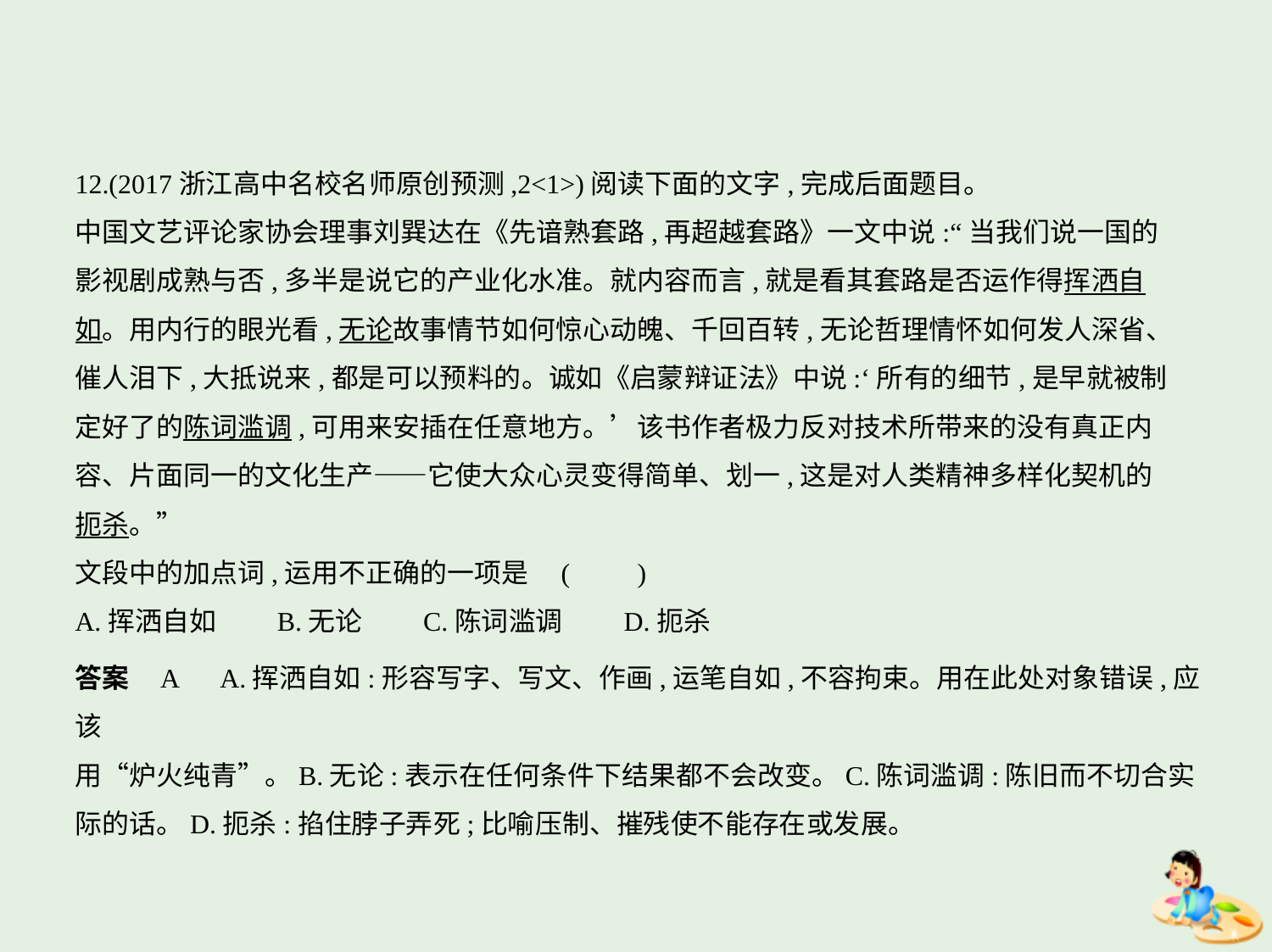

12.(2017浙江高中名校名师原创预测,2<1>)阅读下面的文字,完成后面题目。
中国文艺评论家协会理事刘巽达在《先谙熟套路,再超越套路》一文中说:“当我们说一国的
影视剧成熟与否,多半是说它的产业化水准。就内容而言,就是看其套路是否运作得挥洒自
如。用内行的眼光看,无论故事情节如何惊心动魄、千回百转,无论哲理情怀如何发人深省、
催人泪下,大抵说来,都是可以预料的。诚如《启蒙辩证法》中说:‘所有的细节,是早就被制
定好了的陈词滥调,可用来安插在任意地方。’该书作者极力反对技术所带来的没有真正内
容、片面同一的文化生产——它使大众心灵变得简单、划一,这是对人类精神多样化契机的
扼杀。”
文段中的加点词,运用不正确的一项是 (　　)
A.挥洒自如　　B.无论　　C.陈词滥调　　D.扼杀
答案    A　A.挥洒自如:形容写字、写文、作画,运笔自如,不容拘束。用在此处对象错误,应该
用“炉火纯青”。B.无论:表示在任何条件下结果都不会改变。C.陈词滥调:陈旧而不切合实
际的话。D.扼杀:掐住脖子弄死;比喻压制、摧残使不能存在或发展。